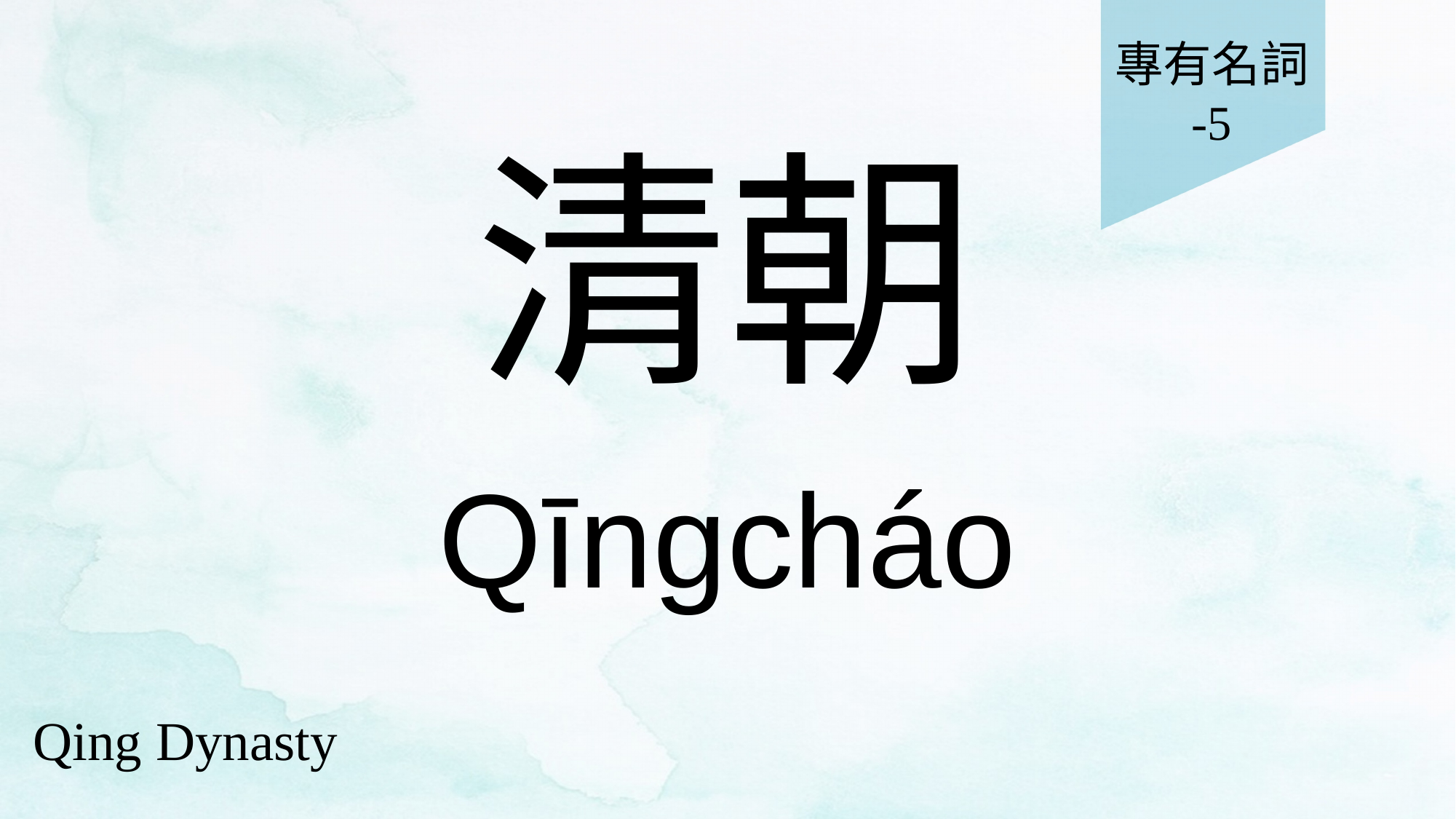

專有名詞
-5
# 清朝
Qīngcháo
Qing Dynasty